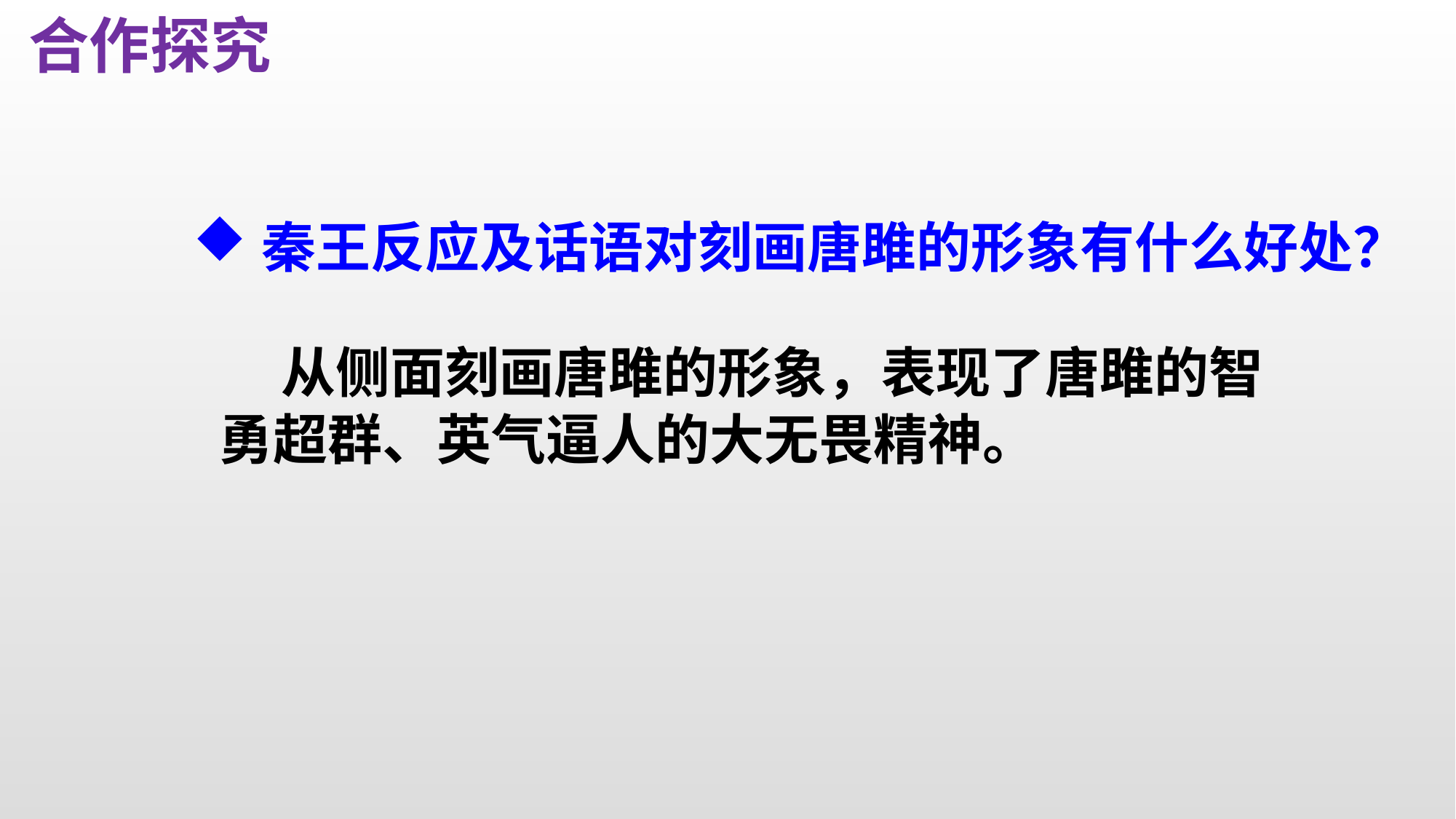

合作探究

秦王反应及话语对刻画唐雎的形象有什么好处？
    从侧面刻画唐雎的形象，表现了唐雎的智勇超群、英气逼人的大无畏精神。